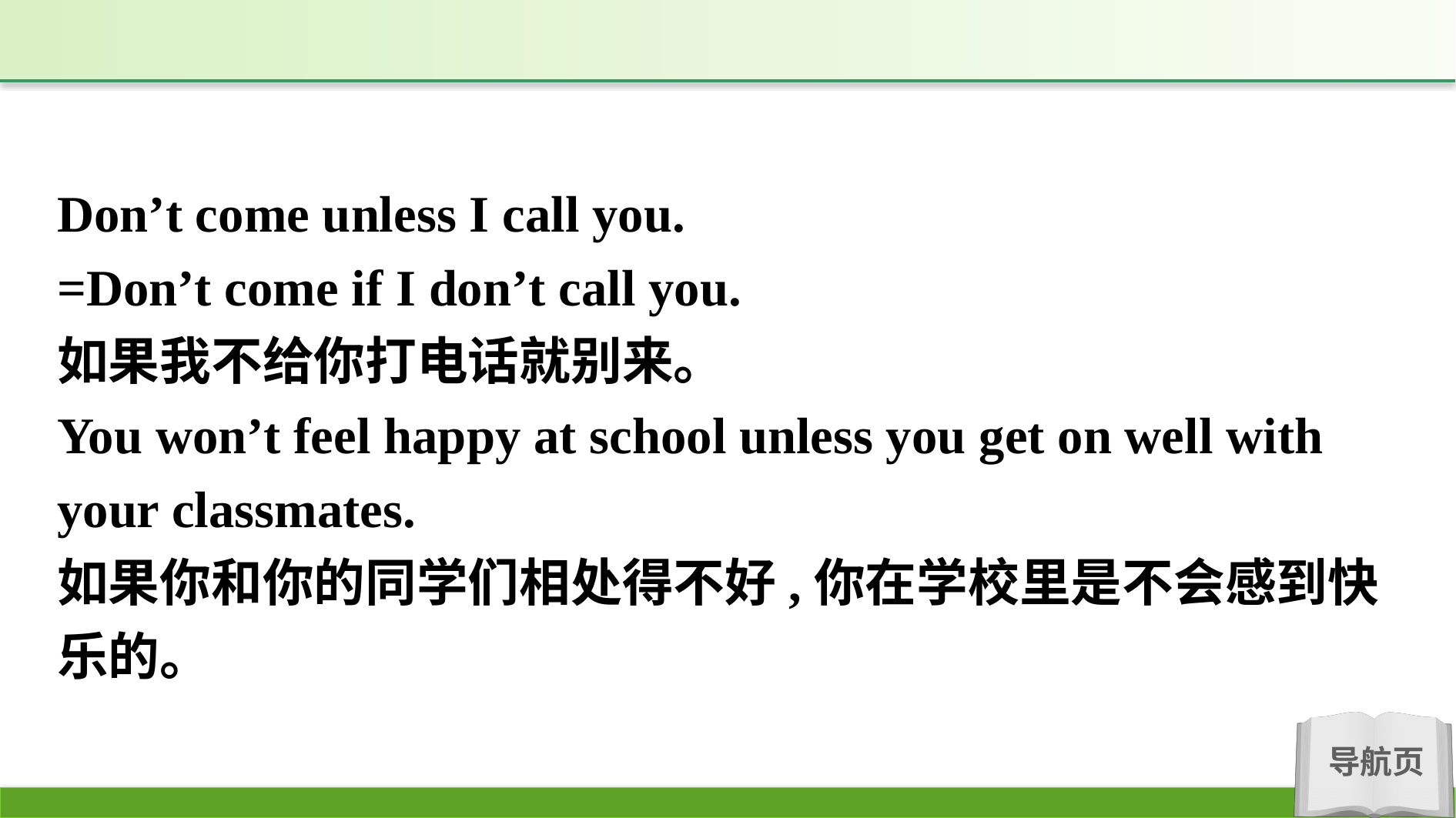

Don’t come unless I call you.
=Don’t come if I don’t call you.
如果我不给你打电话就别来。
You won’t feel happy at school unless you get on well with your classmates.
如果你和你的同学们相处得不好,你在学校里是不会感到快乐的。